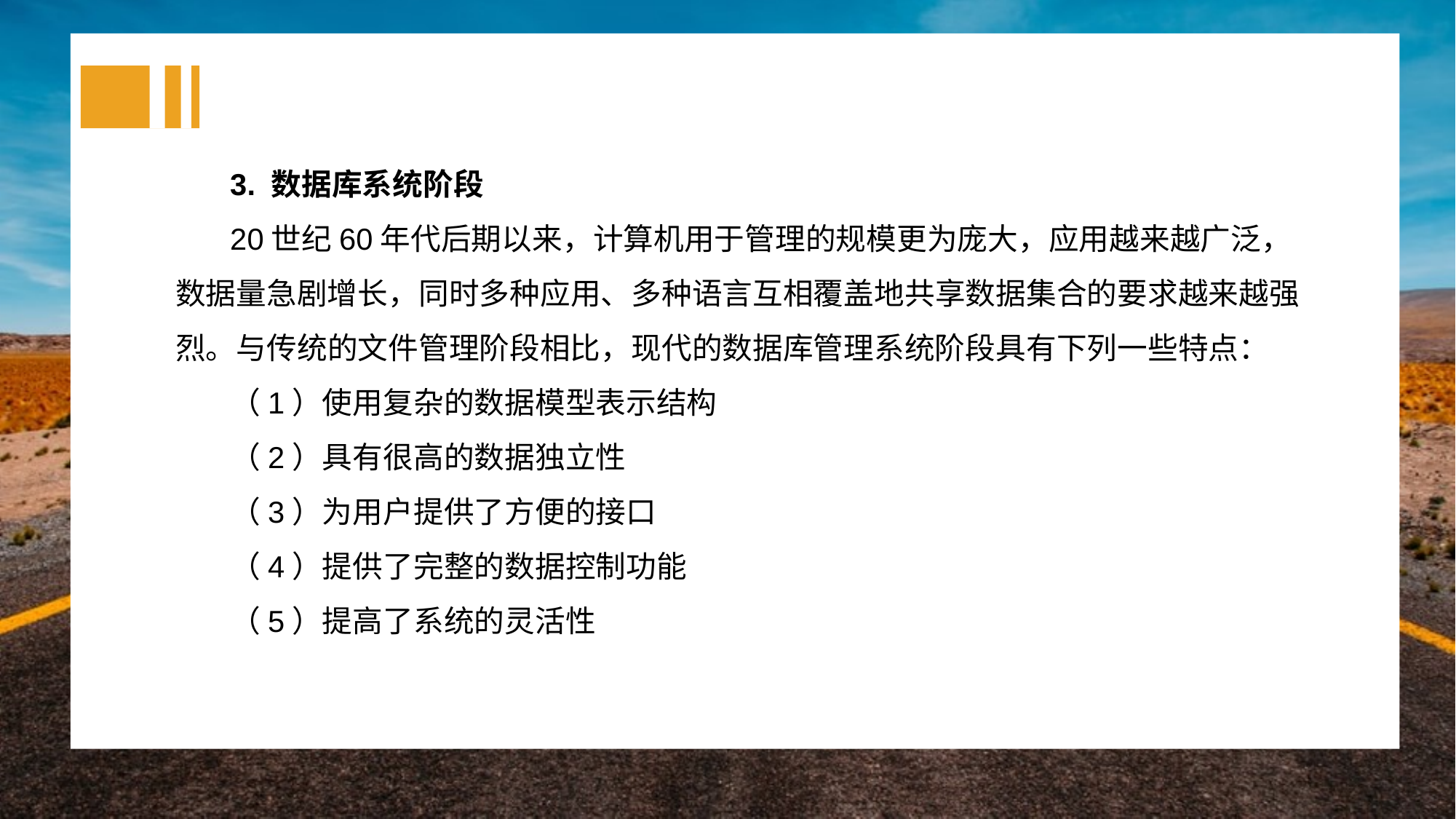

3. 数据库系统阶段
20世纪60年代后期以来，计算机用于管理的规模更为庞大，应用越来越广泛，数据量急剧增长，同时多种应用、多种语言互相覆盖地共享数据集合的要求越来越强烈。与传统的文件管理阶段相比，现代的数据库管理系统阶段具有下列一些特点：
（1）使用复杂的数据模型表示结构
（2）具有很高的数据独立性
（3）为用户提供了方便的接口
（4）提供了完整的数据控制功能
（5）提高了系统的灵活性